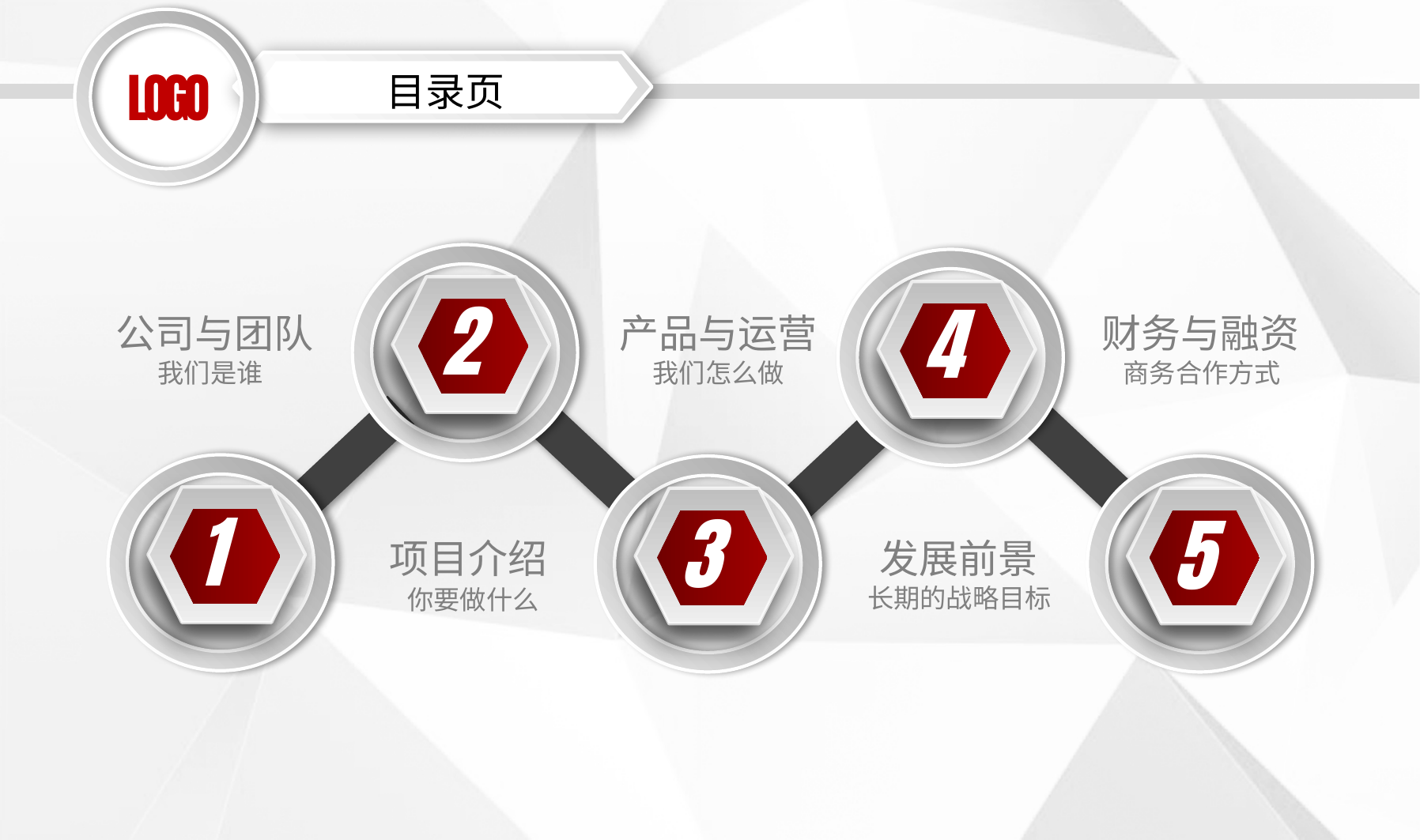

目录页
LOGO

2

4
公司与团队
产品与运营
财务与融资
我们是谁
我们怎么做
商务合作方式

1

3

5
项目介绍
发展前景
长期的战略目标
你要做什么